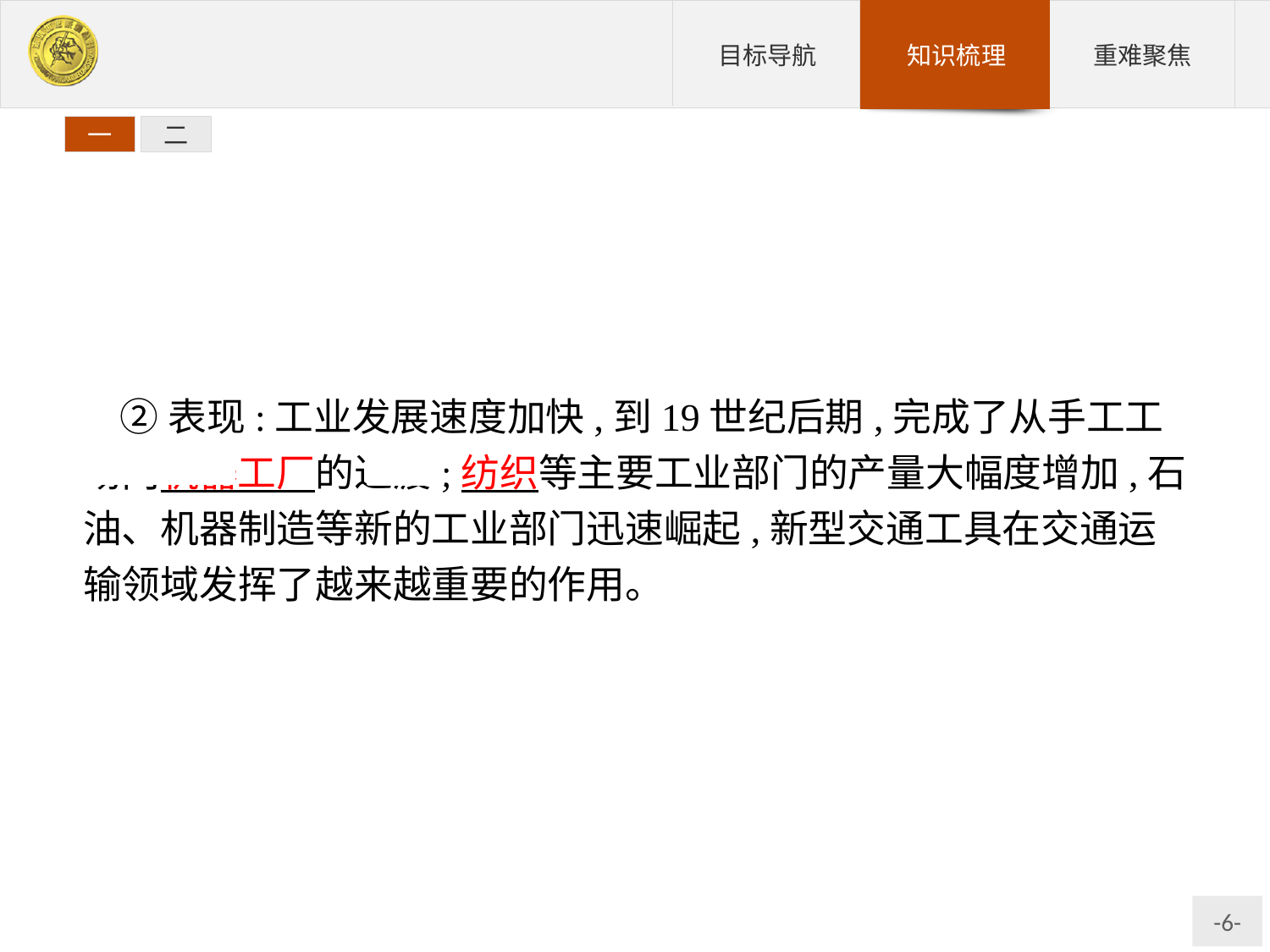

一
二
②表现:工业发展速度加快,到19世纪后期,完成了从手工工场向机器工厂的过渡;纺织等主要工业部门的产量大幅度增加,石油、机器制造等新的工业部门迅速崛起,新型交通工具在交通运输领域发挥了越来越重要的作用。